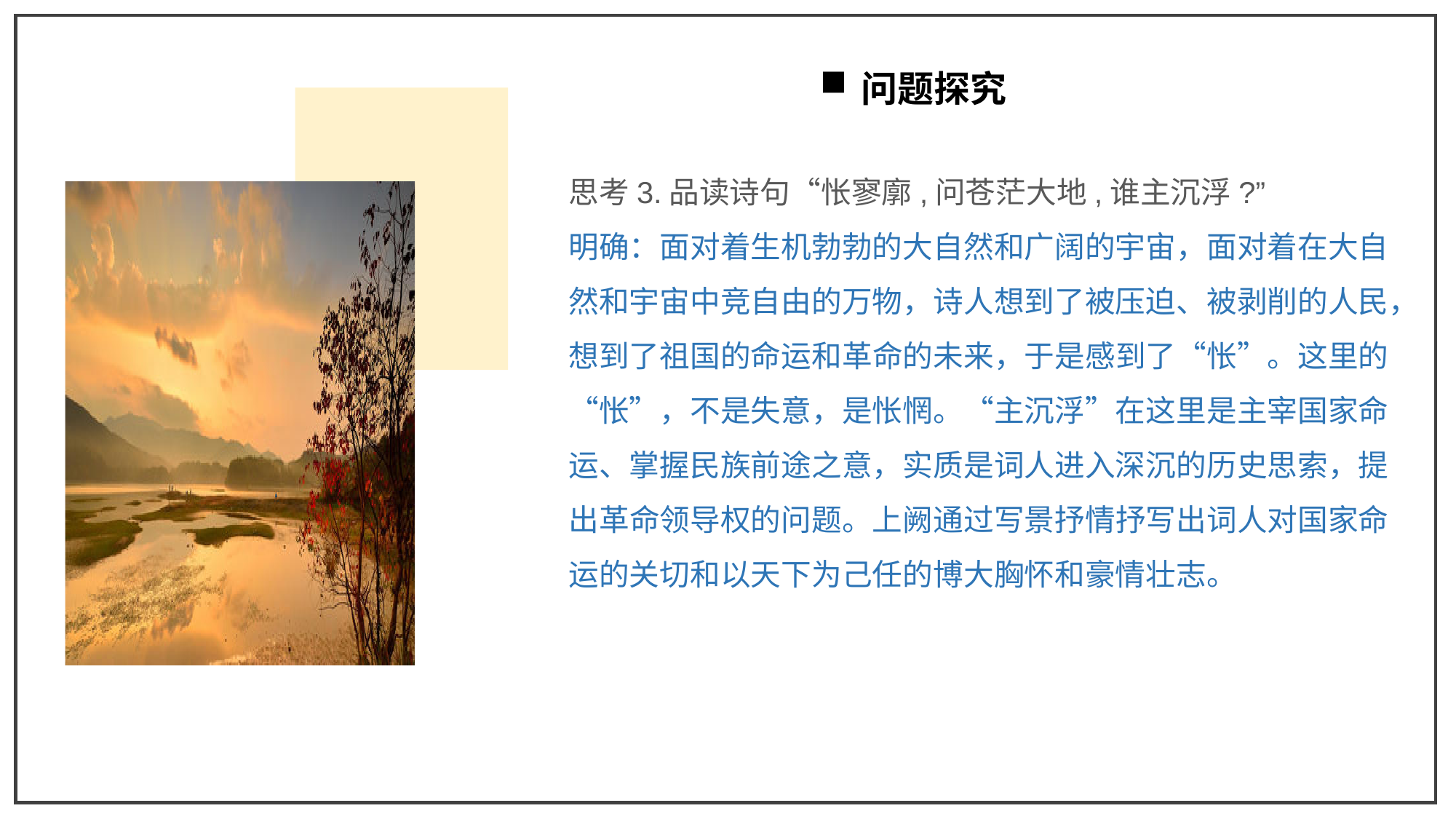

问题探究

思考3.品读诗句“怅寥廓,问苍茫大地,谁主沉浮?”
明确：面对着生机勃勃的大自然和广阔的宇宙，面对着在大自然和宇宙中竞自由的万物，诗人想到了被压迫、被剥削的人民，想到了祖国的命运和革命的未来，于是感到了“怅”。这里的“怅”，不是失意，是怅惘。“主沉浮”在这里是主宰国家命运、掌握民族前途之意，实质是词人进入深沉的历史思索，提出革命领导权的问题。上阙通过写景抒情抒写出词人对国家命运的关切和以天下为己任的博大胸怀和豪情壮志。